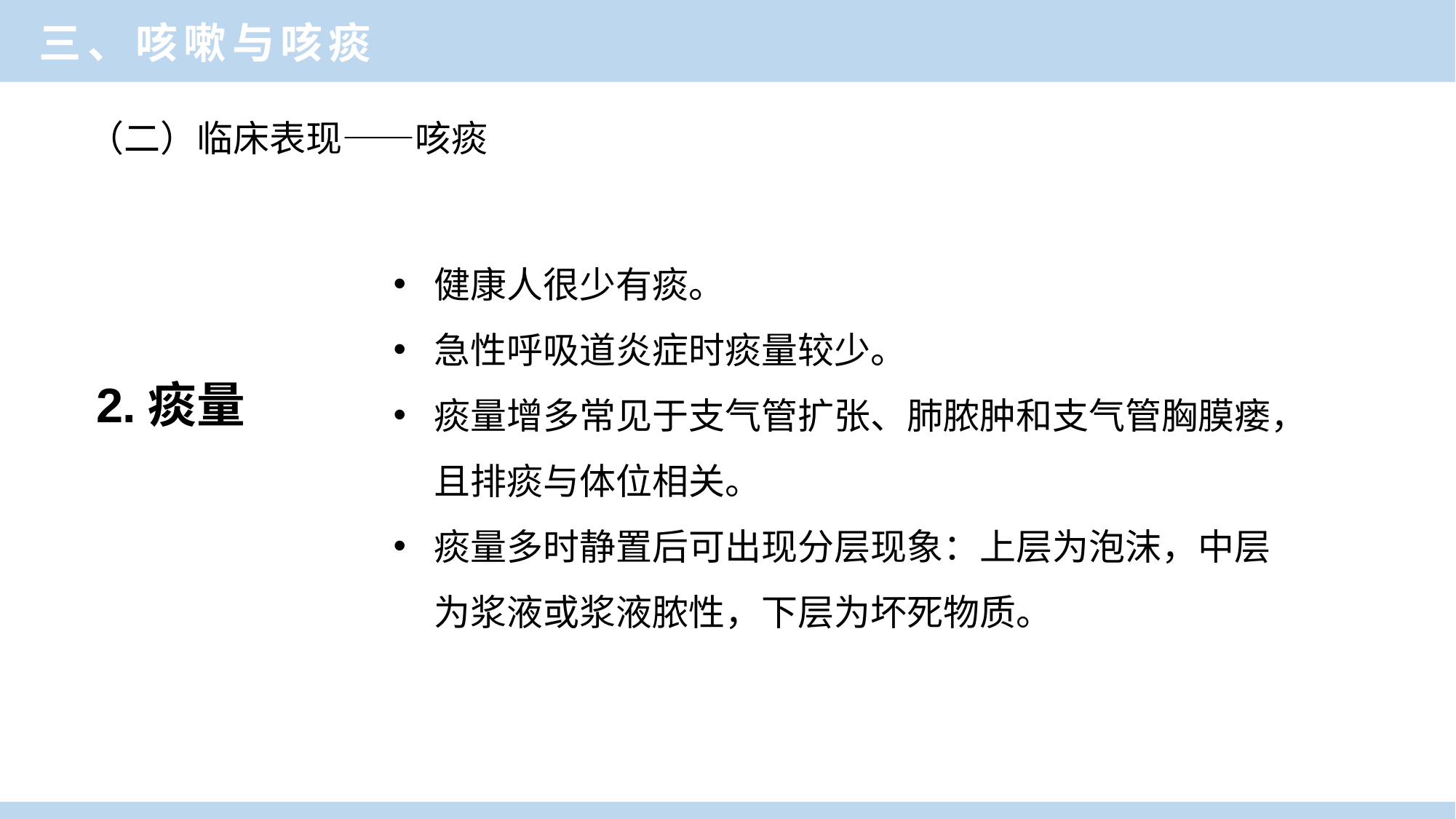

三、咳嗽与咳痰
（二）临床表现——咳痰
健康人很少有痰。
急性呼吸道炎症时痰量较少。
痰量增多常见于支气管扩张、肺脓肿和支气管胸膜瘘，且排痰与体位相关。
痰量多时静置后可出现分层现象：上层为泡沫，中层为浆液或浆液脓性，下层为坏死物质。

2.痰量